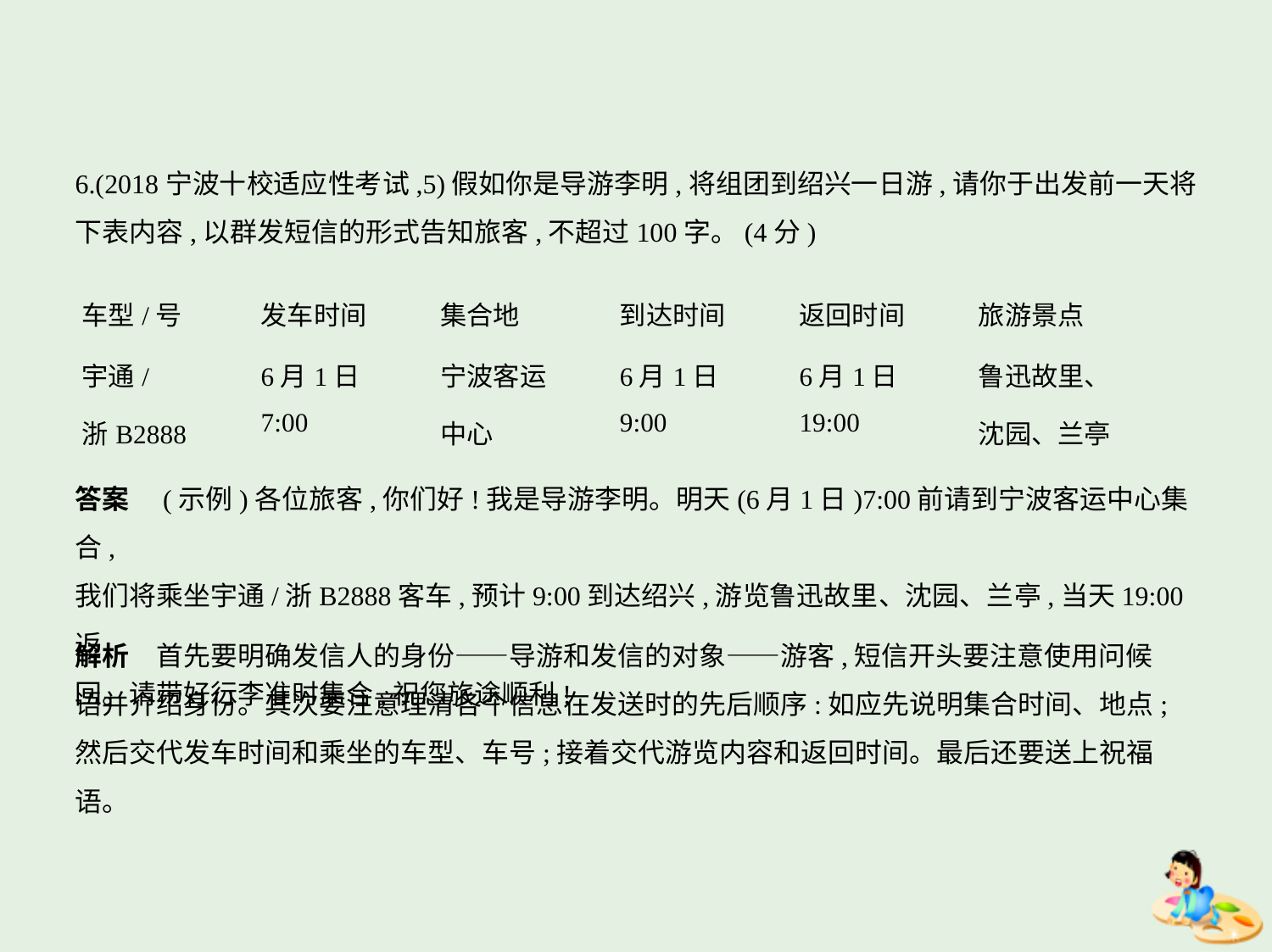

6.(2018宁波十校适应性考试,5)假如你是导游李明,将组团到绍兴一日游,请你于出发前一天将
下表内容,以群发短信的形式告知旅客,不超过100字。(4分)
| 车型/号 | 发车时间 | 集合地 | 到达时间 | 返回时间 | 旅游景点 |
| --- | --- | --- | --- | --- | --- |
| 宇通/ 浙B2888 | 6月1日 7:00 | 宁波客运 中心 | 6月1日 9:00 | 6月1日 19:00 | 鲁迅故里、 沈园、兰亭 |
答案　(示例)各位旅客,你们好!我是导游李明。明天(6月1日)7:00前请到宁波客运中心集合,
我们将乘坐宇通/浙B2888客车,预计9:00到达绍兴,游览鲁迅故里、沈园、兰亭,当天19:00返
回。请带好行李准时集合,祝您旅途顺利!
解析　首先要明确发信人的身份——导游和发信的对象——游客,短信开头要注意使用问候
语并介绍身份。其次要注意理清各个信息在发送时的先后顺序:如应先说明集合时间、地点;
然后交代发车时间和乘坐的车型、车号;接着交代游览内容和返回时间。最后还要送上祝福语。